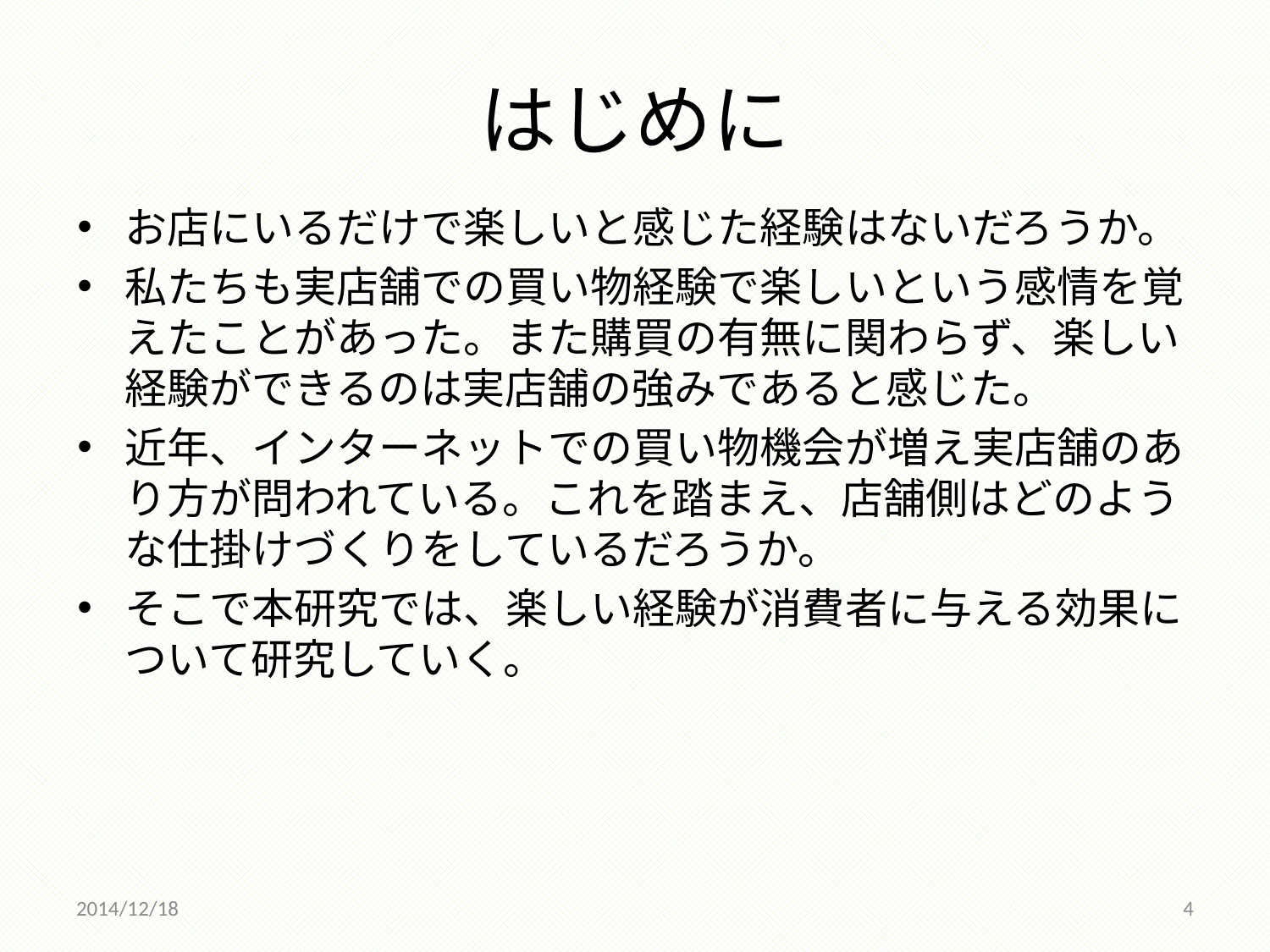

# はじめに

お店にいるだけで楽しいと感じた経験はないだろうか。
私たちも実店舗での買い物経験で楽しいという感情を覚えたことがあった。また購買の有無に関わらず、楽しい経験ができるのは実店舗の強みであると感じた。
近年、インターネットでの買い物機会が増え実店舗のあり方が問われている。これを踏まえ、店舗側はどのような仕掛けづくりをしているだろうか。
そこで本研究では、楽しい経験が消費者に与える効果について研究していく。

2014/12/18
4